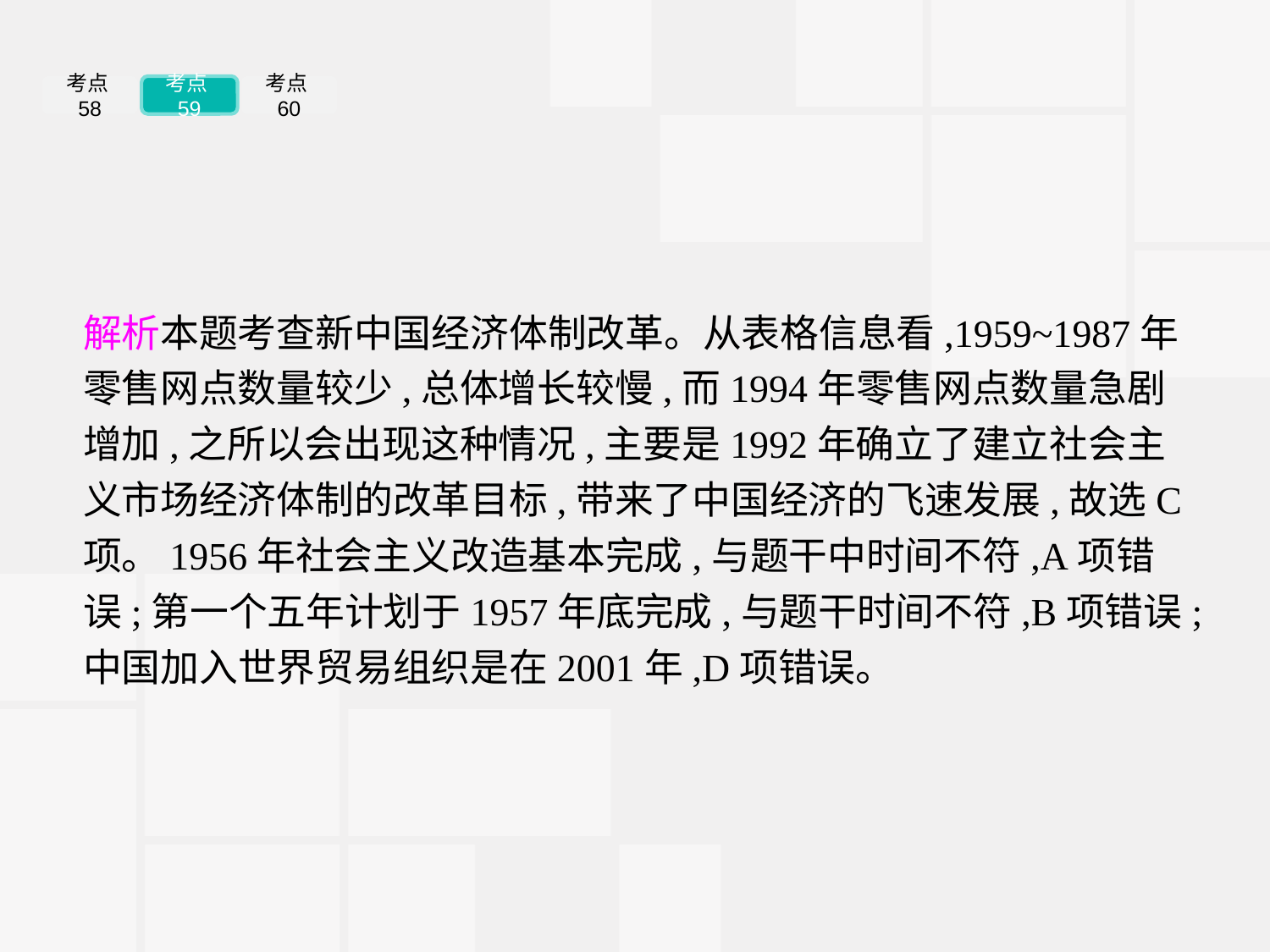

考点58
考点59
考点60
解析本题考查新中国经济体制改革。从表格信息看,1959~1987年零售网点数量较少,总体增长较慢,而1994年零售网点数量急剧增加,之所以会出现这种情况,主要是1992年确立了建立社会主义市场经济体制的改革目标,带来了中国经济的飞速发展,故选C项。1956年社会主义改造基本完成,与题干中时间不符,A项错误;第一个五年计划于1957年底完成,与题干时间不符,B项错误;中国加入世界贸易组织是在2001年,D项错误。